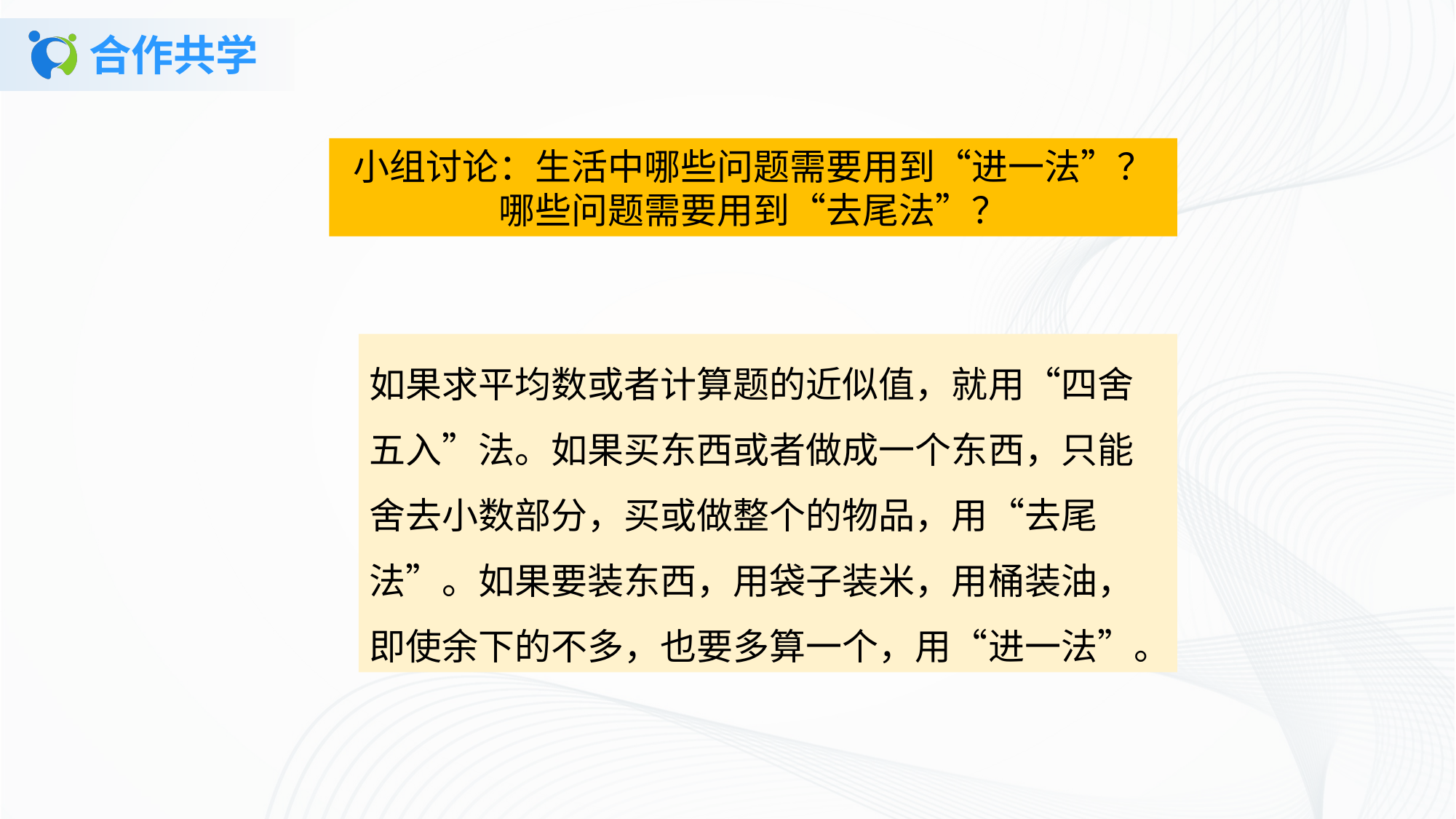

# 合作共学
小组讨论：生活中哪些问题需要用到“进一法”？哪些问题需要用到“去尾法”？
如果求平均数或者计算题的近似值，就用“四舍五入”法。如果买东西或者做成一个东西，只能舍去小数部分，买或做整个的物品，用“去尾法”。如果要装东西，用袋子装米，用桶装油，即使余下的不多，也要多算一个，用“进一法”。